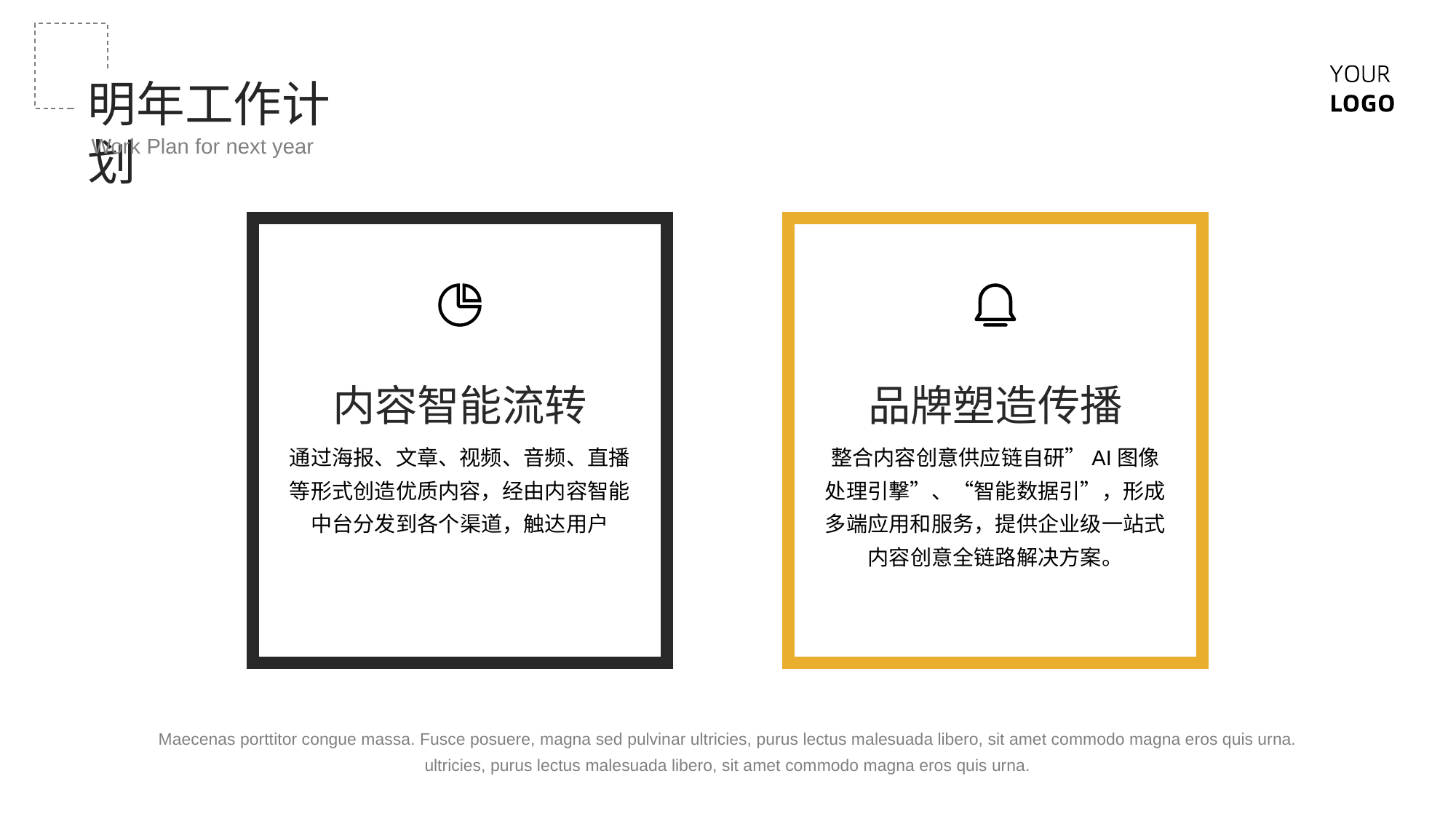

明年工作计划
Work Plan for next year

内容智能流转
品牌塑造传播
通过海报、文章、视频、音频、直播等形式创造优质内容，经由内容智能中台分发到各个渠道，触达用户
整合内容创意供应链自研”AI图像处理引撃”、“智能数据引”，形成多端应用和服务，提供企业级一站式内容创意全链路解决方案。
Maecenas porttitor congue massa. Fusce posuere, magna sed pulvinar ultricies, purus lectus malesuada libero, sit amet commodo magna eros quis urna. ultricies, purus lectus malesuada libero, sit amet commodo magna eros quis urna.